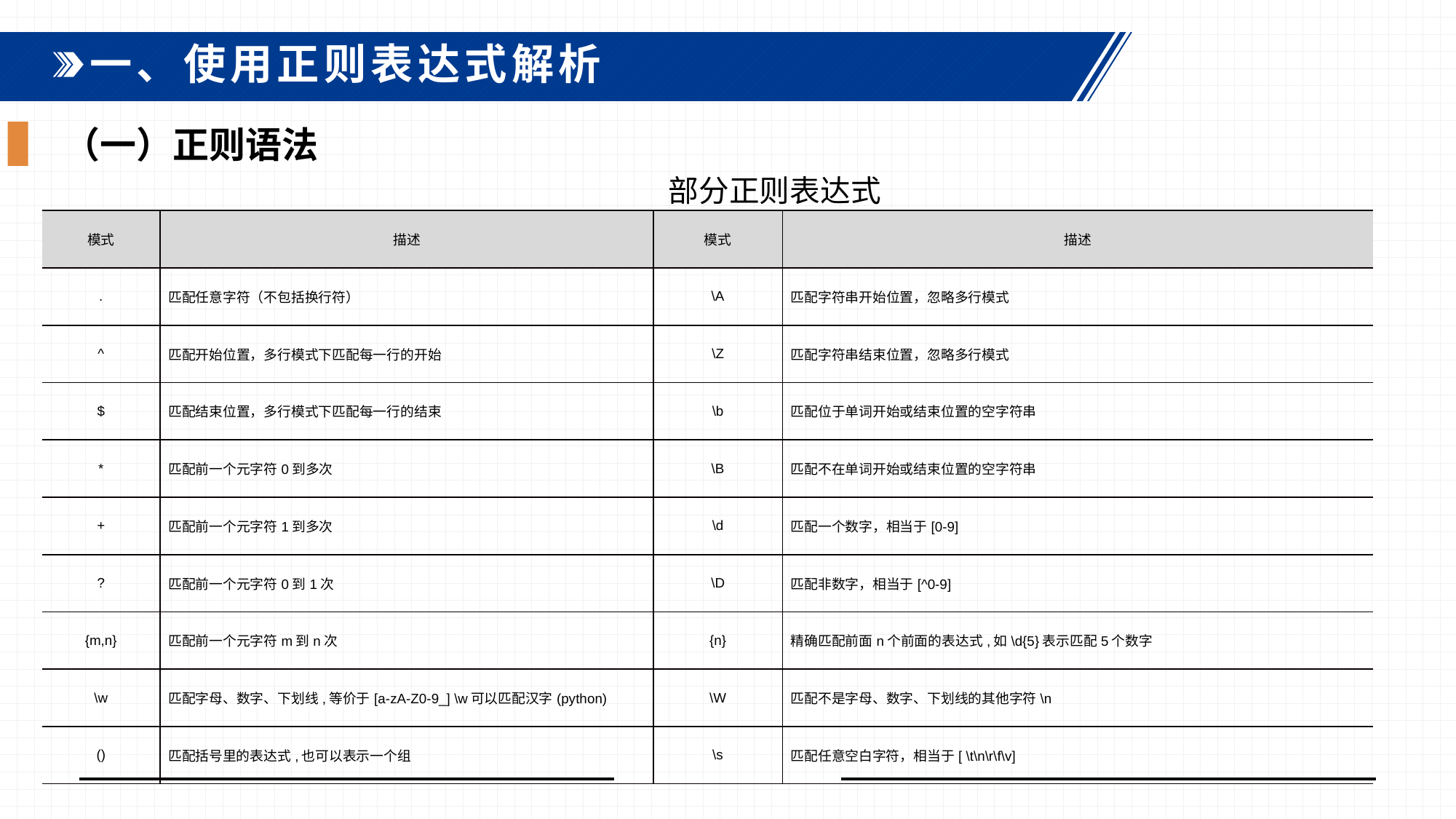

一、使用正则表达式解析
（一）正则语法

部分正则表达式
| 模式 | 描述 | 模式 | 描述 |
| --- | --- | --- | --- |
| . | 匹配任意字符（不包括换行符） | \A | 匹配字符串开始位置，忽略多行模式 |
| ^ | 匹配开始位置，多行模式下匹配每一行的开始 | \Z | 匹配字符串结束位置，忽略多行模式 |
| $ | 匹配结束位置，多行模式下匹配每一行的结束 | \b | 匹配位于单词开始或结束位置的空字符串 |
| \* | 匹配前一个元字符0到多次 | \B | 匹配不在单词开始或结束位置的空字符串 |
| + | 匹配前一个元字符1到多次 | \d | 匹配一个数字，相当于[0-9] |
| ? | 匹配前一个元字符0到1次 | \D | 匹配非数字，相当于[^0-9] |
| {m,n} | 匹配前一个元字符m到n次 | {n} | 精确匹配前面n个前面的表达式,如\d{5}表示匹配5个数字 |
| \w | 匹配字母、数字、下划线,等价于[a-zA-Z0-9\_] \w可以匹配汉字(python) | \W | 匹配不是字母、数字、下划线的其他字符\n |
| () | 匹配括号里的表达式,也可以表示一个组 | \s | 匹配任意空白字符，相当于[ \t\n\r\f\v] |